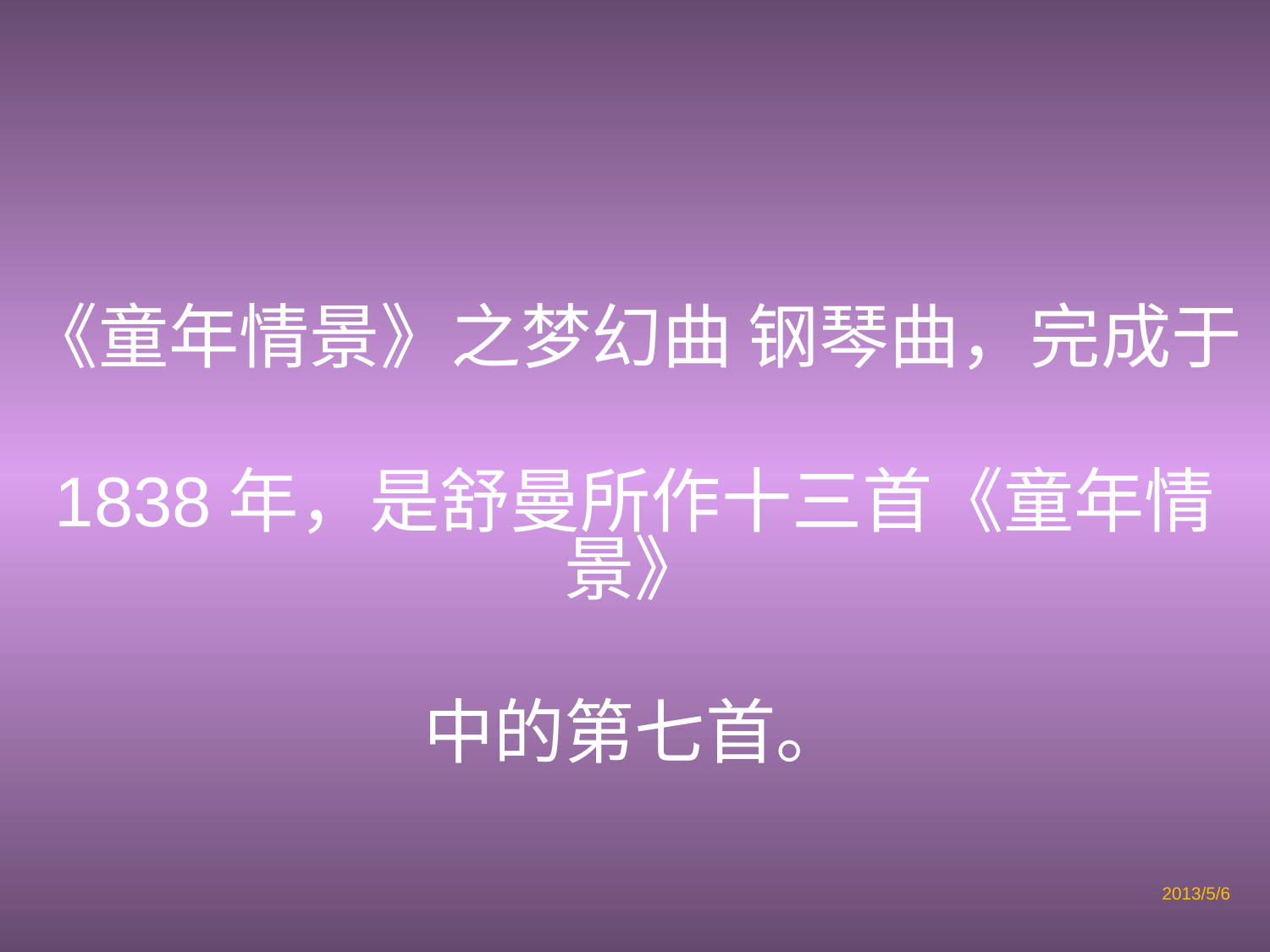

《童年情景》之梦幻曲 钢琴曲，完成于

1838年，是舒曼所作十三首《童年情景》

中的第七首。

——（德）舒曼
4
2013/5/6